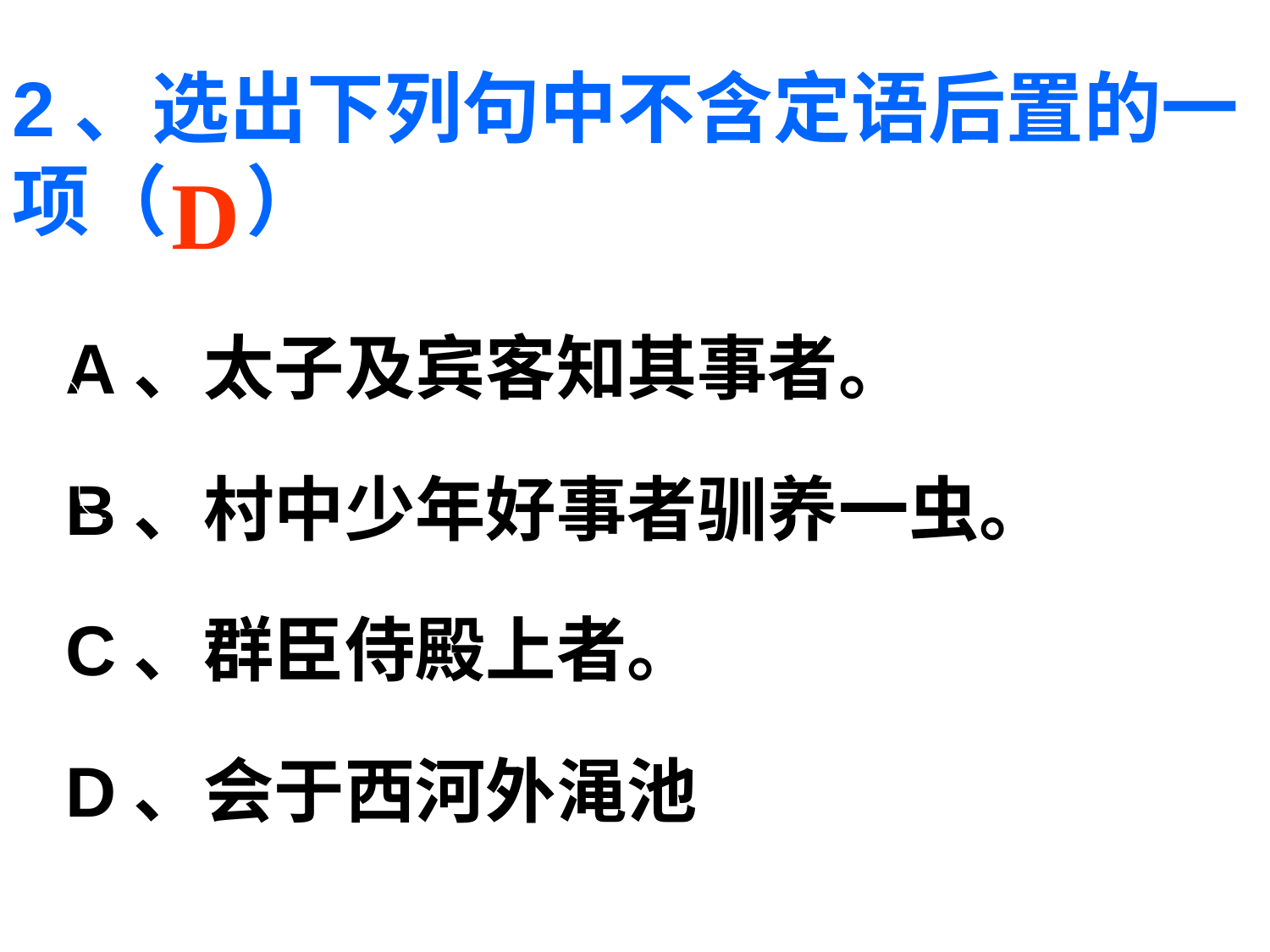

2、选出下列句中不含定语后置的一项（　）
D

# A、太子及宾客知其事者。
B、村中少年好事者驯养一虫。
C、群臣侍殿上者。
D、会于西河外渑池